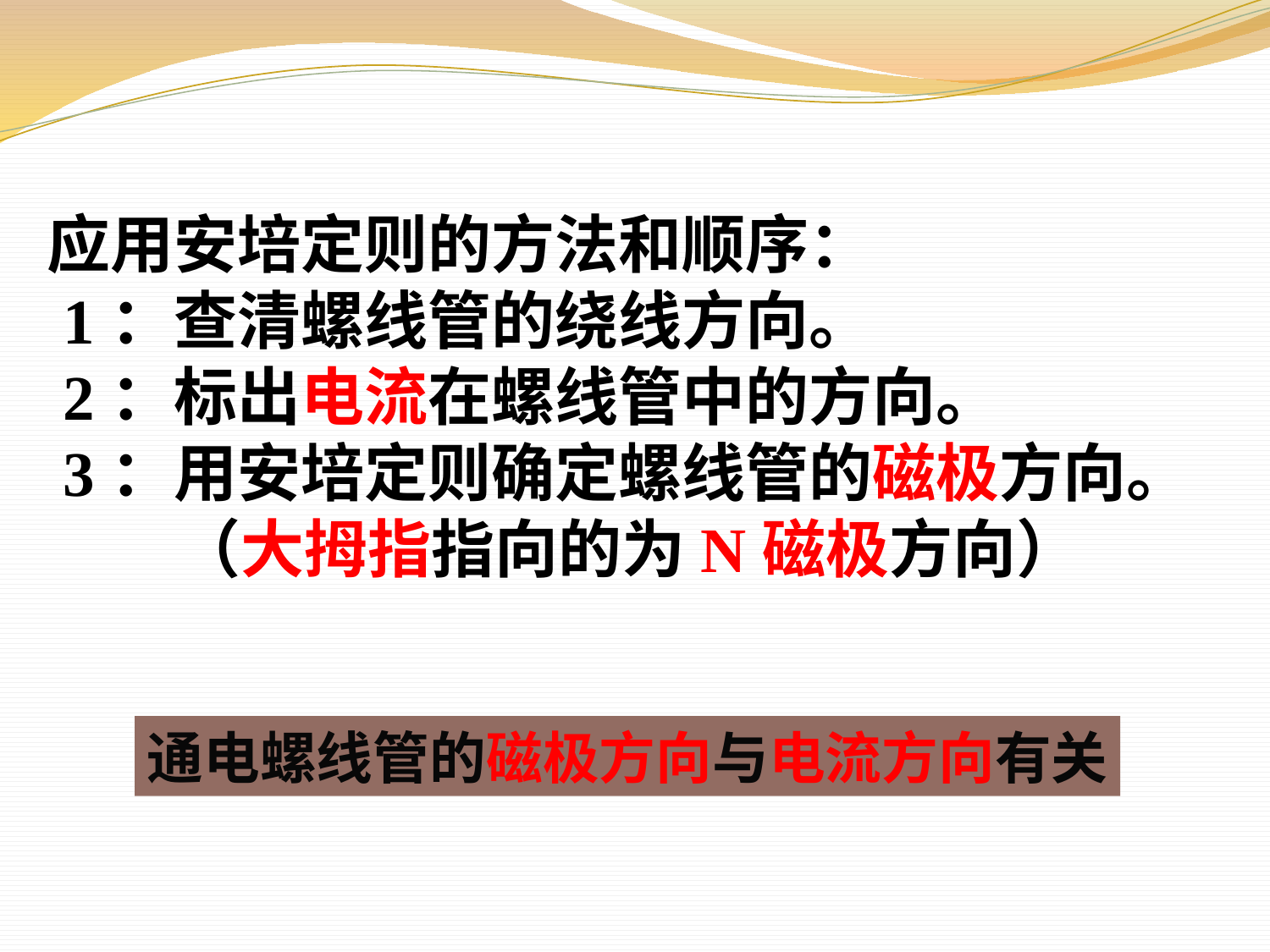

应用安培定则的方法和顺序：
 1：查清螺线管的绕线方向。
 2：标出电流在螺线管中的方向。
 3：用安培定则确定螺线管的磁极方向。
        （大拇指指向的为N磁极方向）
通电螺线管的磁极方向与电流方向有关